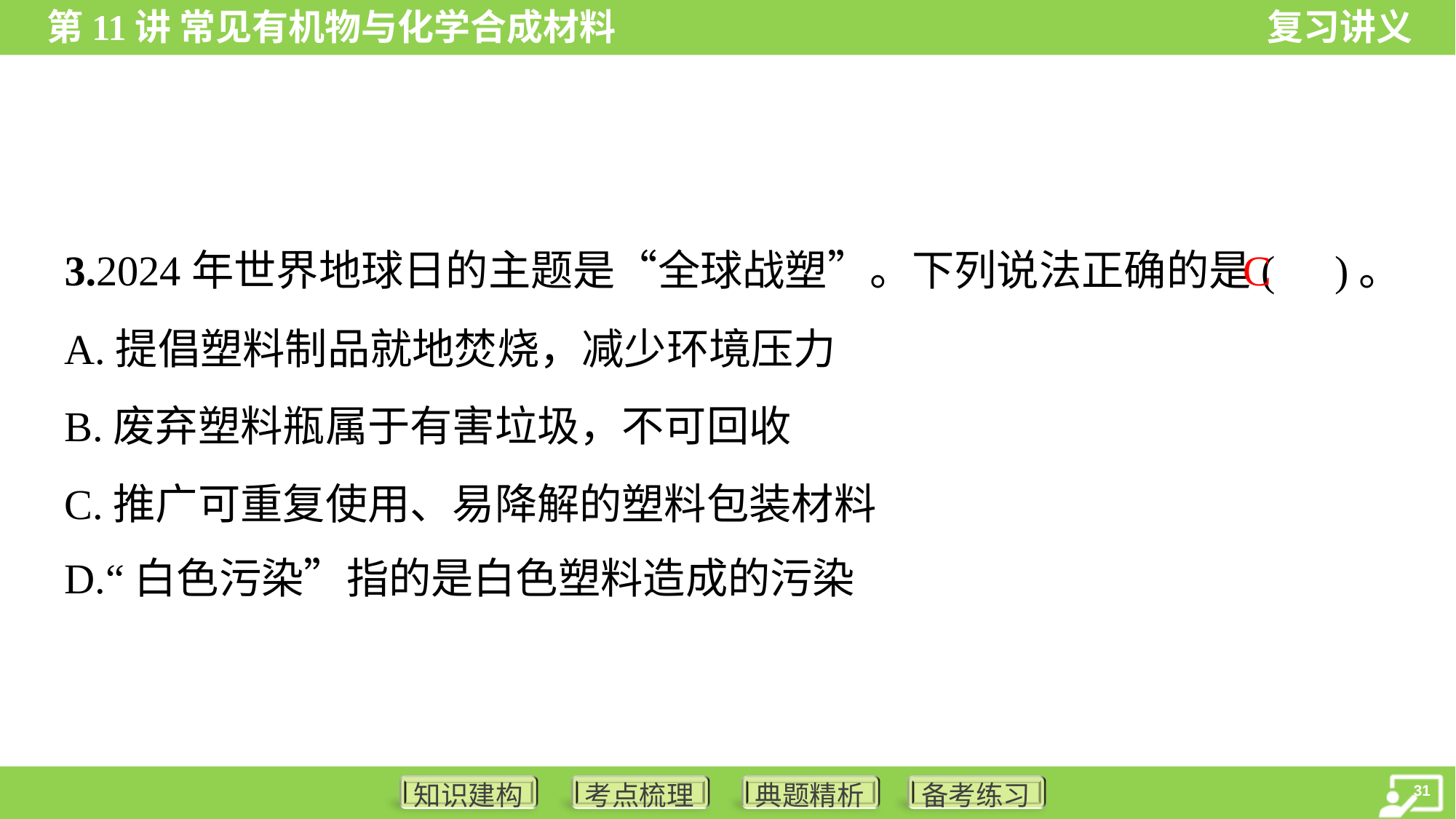

C
3.2024年世界地球日的主题是“全球战塑”。下列说法正确的是(     )。
A.提倡塑料制品就地焚烧，减少环境压力
B.废弃塑料瓶属于有害垃圾，不可回收
C.推广可重复使用、易降解的塑料包装材料
D.“白色污染”指的是白色塑料造成的污染